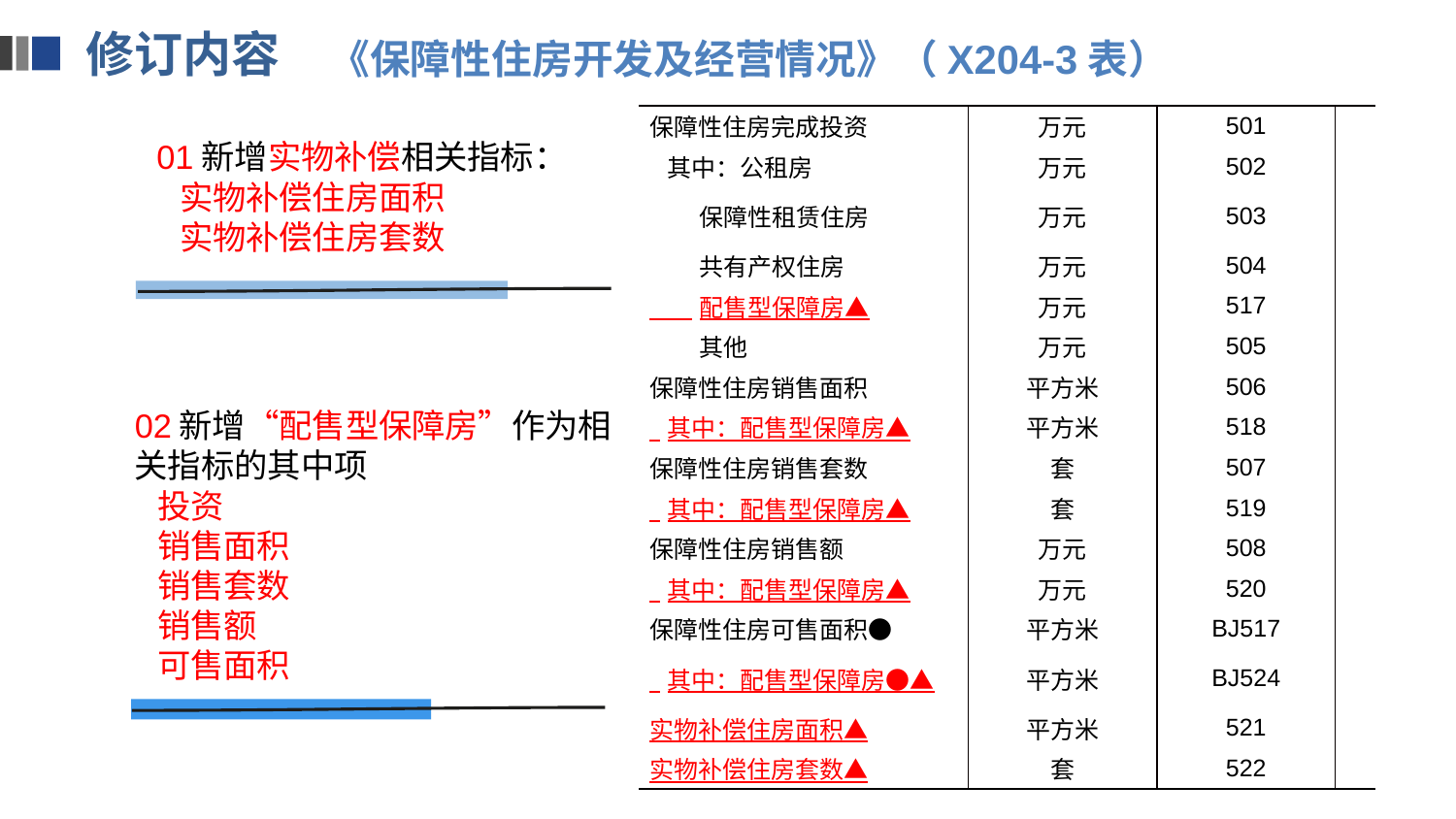

修订内容
《保障性住房开发及经营情况》（X204-3表）

| 保障性住房完成投资 | 万元 | 501 |  |
| --- | --- | --- | --- |
| 其中：公租房 | 万元 | 502 |  |
| 保障性租赁住房 | 万元 | 503 |  |
| 共有产权住房 | 万元 | 504 |  |
| 配售型保障房▲ | 万元 | 517 |  |
| 其他 | 万元 | 505 |  |
| 保障性住房销售面积 | 平方米 | 506 |  |
| 其中：配售型保障房▲ | 平方米 | 518 |  |
| 保障性住房销售套数 | 套 | 507 |  |
| 其中：配售型保障房▲ | 套 | 519 |  |
| 保障性住房销售额 | 万元 | 508 |  |
| 其中：配售型保障房▲ | 万元 | 520 |  |
| 保障性住房可售面积● | 平方米 | BJ517 |  |
| 其中：配售型保障房●▲ | 平方米 | BJ524 |  |
| 实物补偿住房面积▲ | 平方米 | 521 |  |
| 实物补偿住房套数▲ | 套 | 522 |  |
01新增实物补偿相关指标：
  实物补偿住房面积
  实物补偿住房套数

02新增“配售型保障房”作为相关指标的其中项
  投资
  销售面积
  销售套数
  销售额
  可售面积